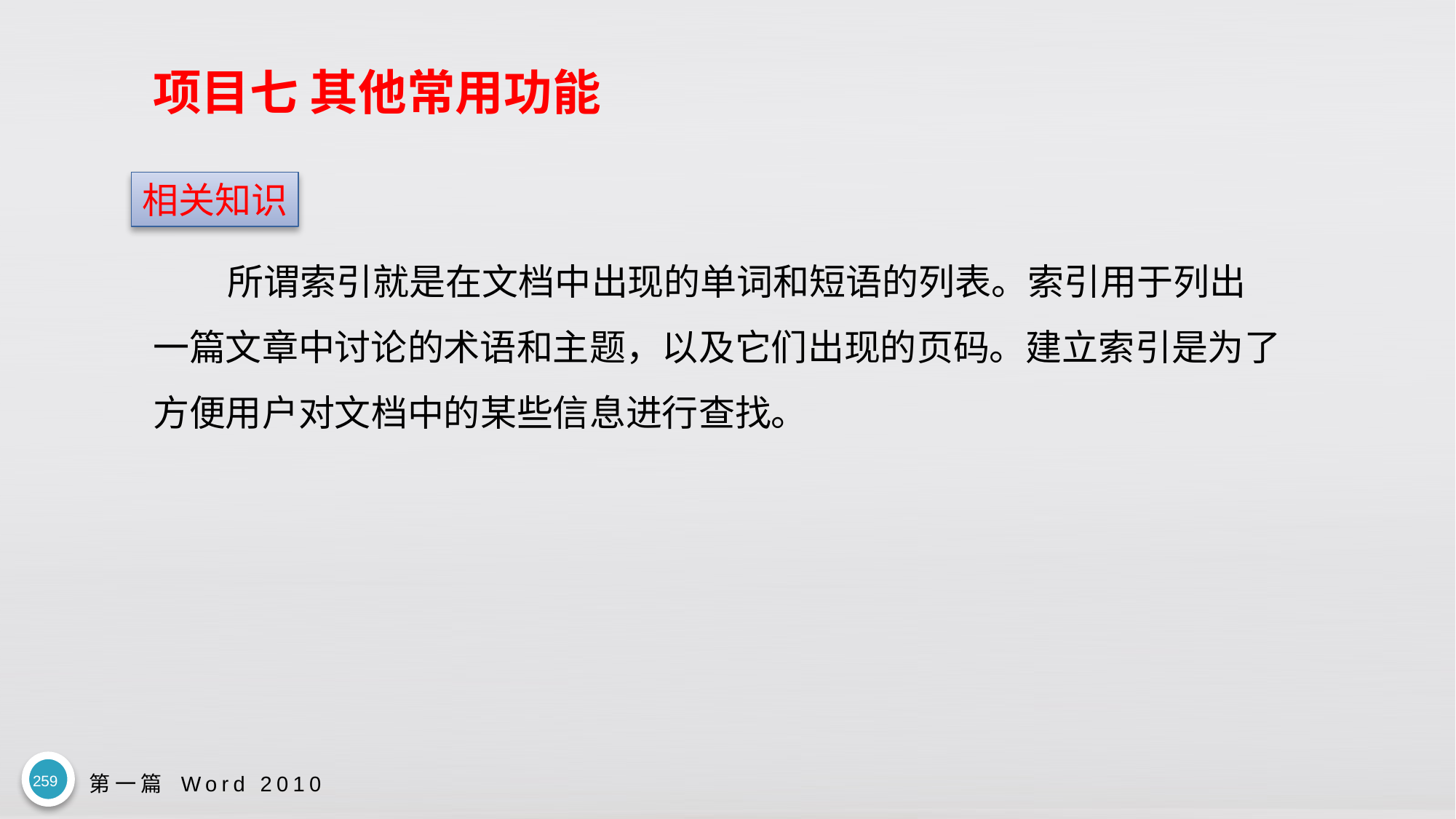

# 项目七 其他常用功能
相关知识
所谓索引就是在文档中出现的单词和短语的列表。索引用于列出一篇文章中讨论的术语和主题，以及它们出现的页码。建立索引是为了方便用户对文档中的某些信息进行查找。
259